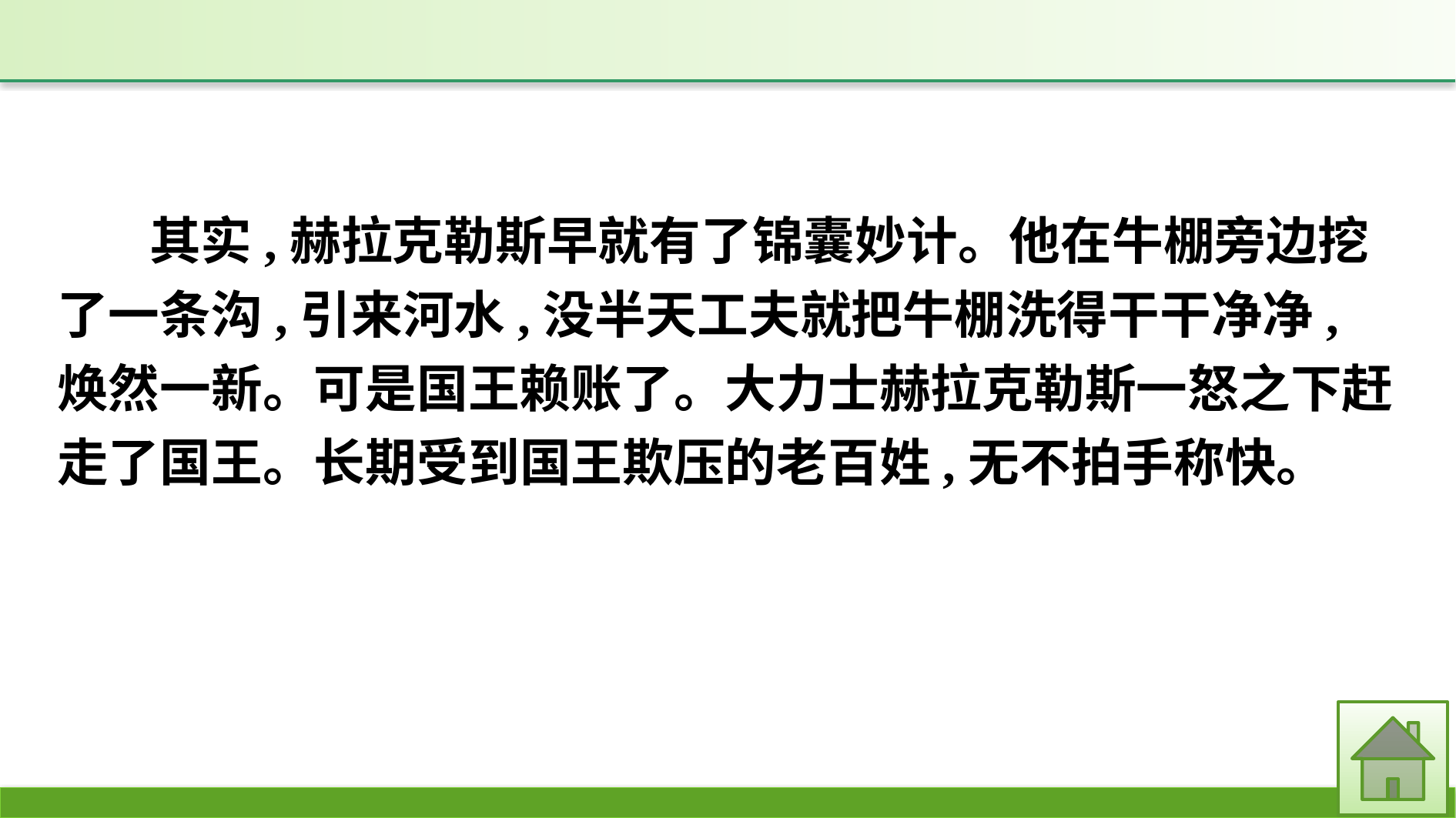

其实,赫拉克勒斯早就有了锦囊妙计。他在牛棚旁边挖了一条沟,引来河水,没半天工夫就把牛棚洗得干干净净,焕然一新。可是国王赖账了。大力士赫拉克勒斯一怒之下赶走了国王。长期受到国王欺压的老百姓,无不拍手称快。